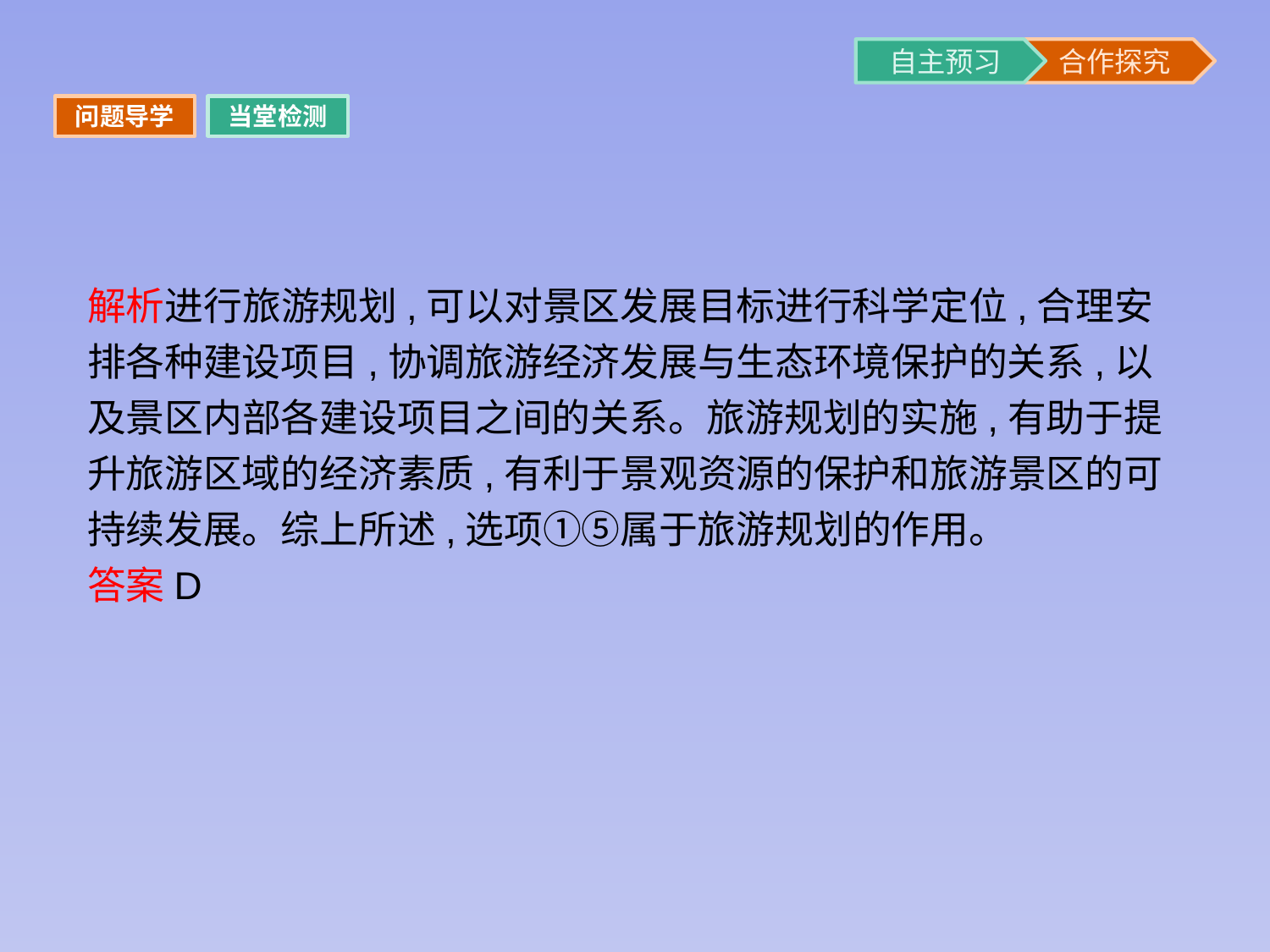

问题导学
当堂检测
解析进行旅游规划,可以对景区发展目标进行科学定位,合理安排各种建设项目,协调旅游经济发展与生态环境保护的关系,以及景区内部各建设项目之间的关系。旅游规划的实施,有助于提升旅游区域的经济素质,有利于景观资源的保护和旅游景区的可持续发展。综上所述,选项①⑤属于旅游规划的作用。
答案D